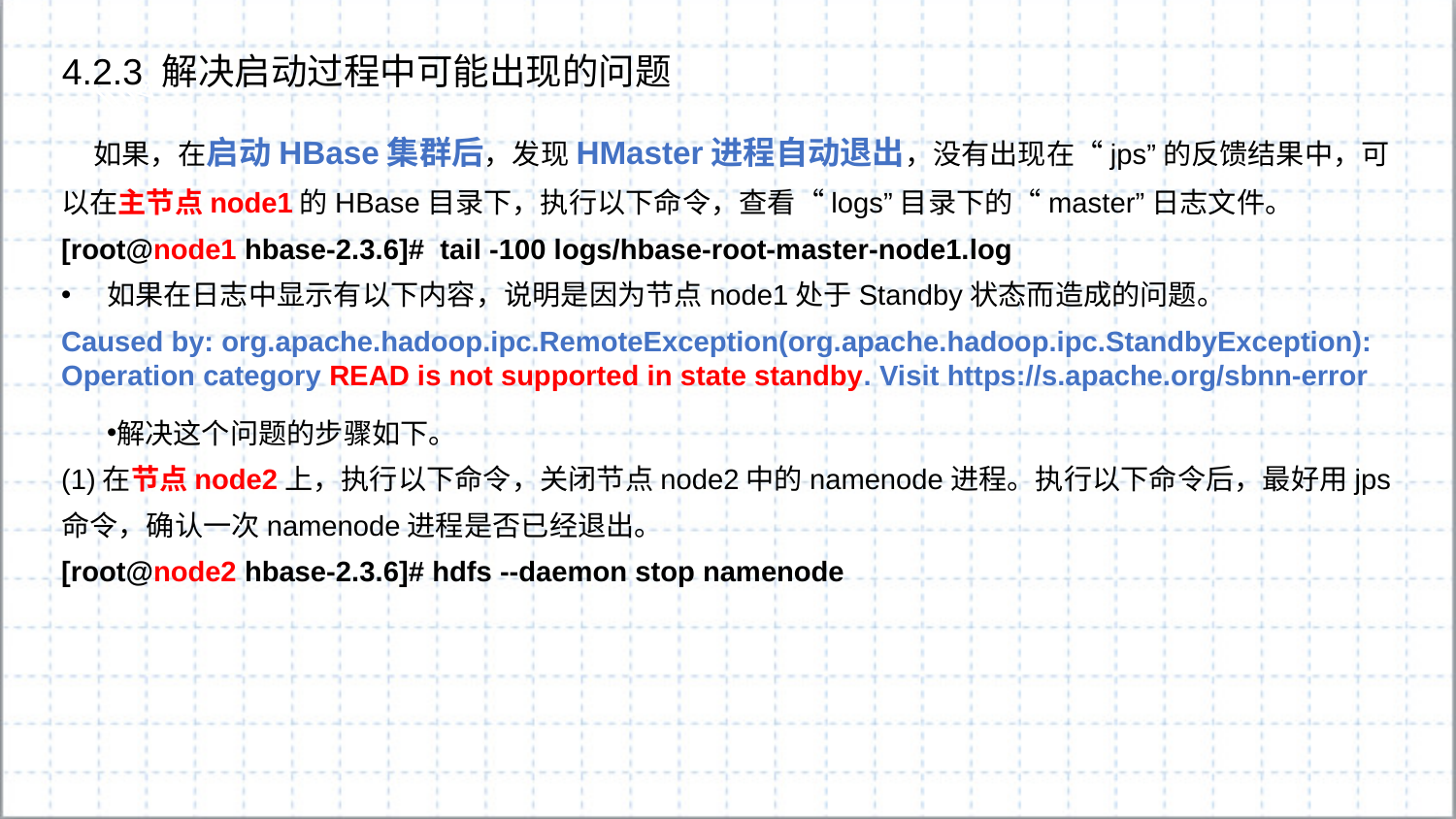

4.2.3 解决启动过程中可能出现的问题
    如果，在启动HBase集群后，发现HMaster进程自动退出，没有出现在“jps”的反馈结果中，可以在主节点node1的HBase目录下，执行以下命令，查看“logs”目录下的“master”日志文件。
[root@node1 hbase-2.3.6]#  tail -100 logs/hbase-root-master-node1.log
如果在日志中显示有以下内容，说明是因为节点node1处于Standby状态而造成的问题。
Caused by: org.apache.hadoop.ipc.RemoteException(org.apache.hadoop.ipc.StandbyException): Operation category READ is not supported in state standby. Visit https://s.apache.org/sbnn-error
解决这个问题的步骤如下。
(1)在节点node2上，执行以下命令，关闭节点node2中的namenode进程。执行以下命令后，最好用jps命令，确认一次namenode进程是否已经退出。
[root@node2 hbase-2.3.6]# hdfs --daemon stop namenode